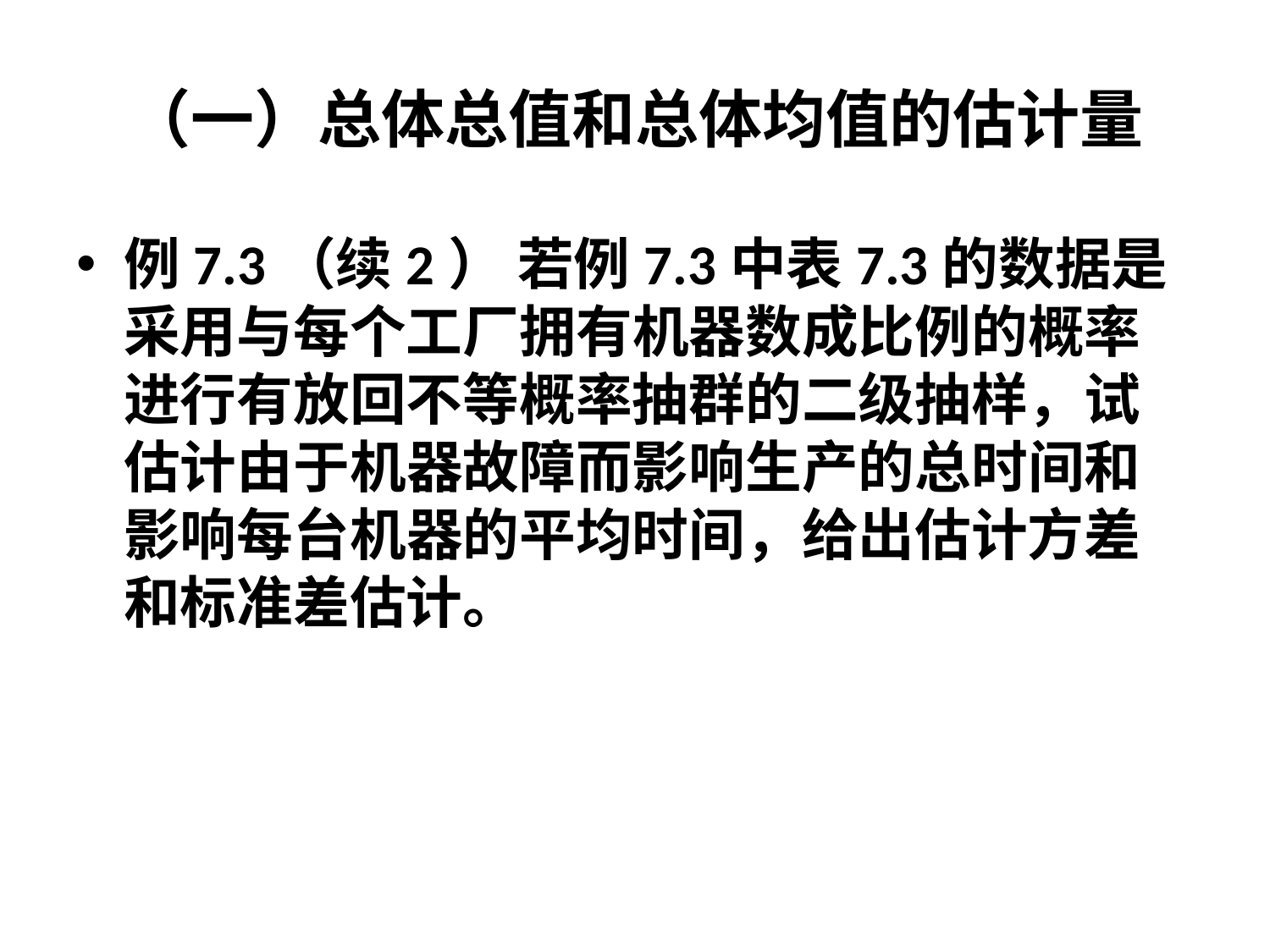

# （一）总体总值和总体均值的估计量
例7.3（续2） 若例7.3中表7.3的数据是采用与每个工厂拥有机器数成比例的概率进行有放回不等概率抽群的二级抽样，试估计由于机器故障而影响生产的总时间和影响每台机器的平均时间，给出估计方差和标准差估计。